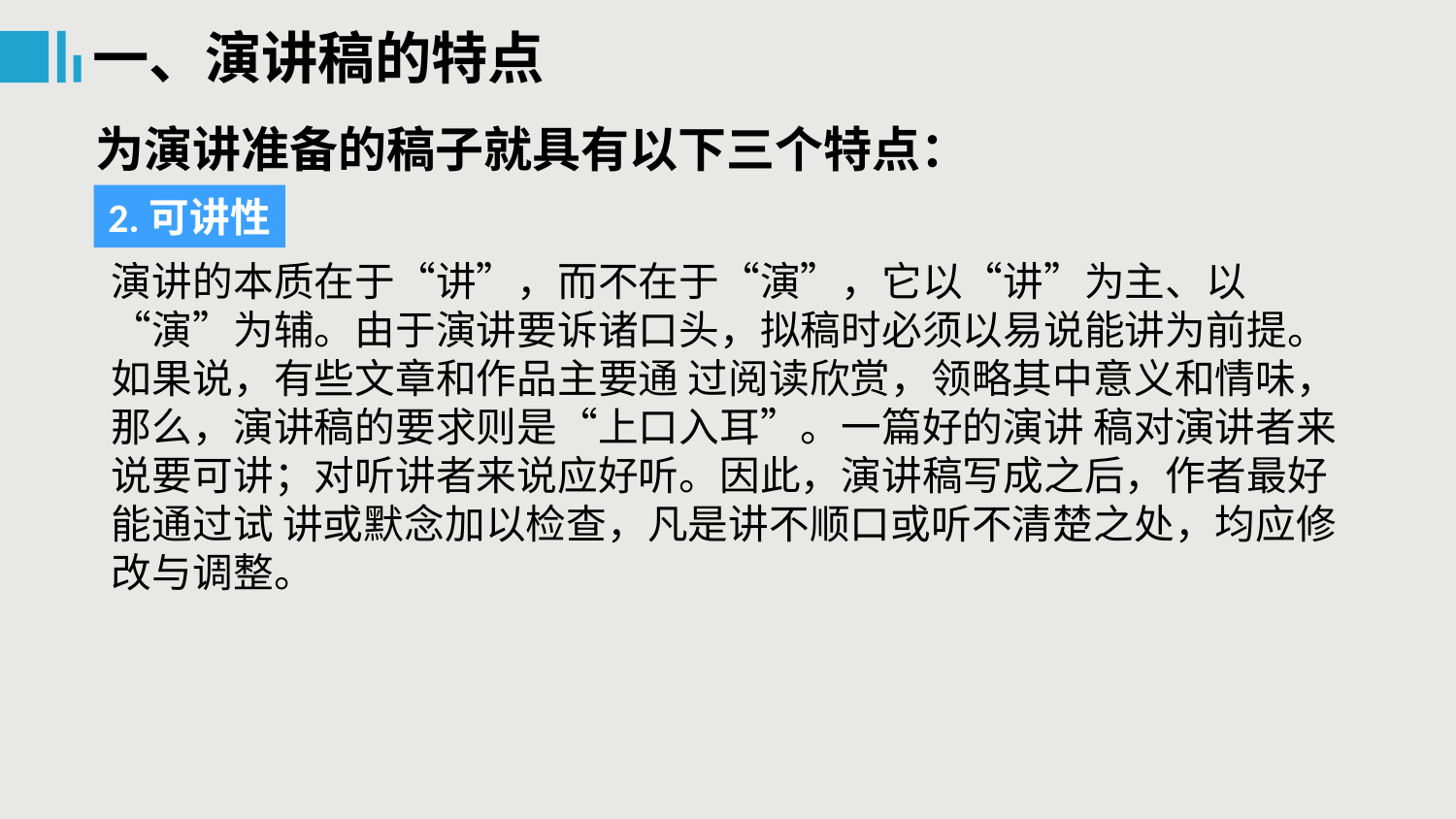

一、演讲稿的特点

为演讲准备的稿子就具有以下三个特点：
2.可讲性
演讲的本质在于“讲”，而不在于“演”，它以“讲”为主、以“演”为辅。由于演讲要诉诸口头，拟稿时必须以易说能讲为前提。如果说，有些文章和作品主要通 过阅读欣赏，领略其中意义和情味，那么，演讲稿的要求则是“上口入耳”。一篇好的演讲 稿对演讲者来说要可讲；对听讲者来说应好听。因此，演讲稿写成之后，作者最好能通过试 讲或默念加以检查，凡是讲不顺口或听不清楚之处，均应修改与调整。